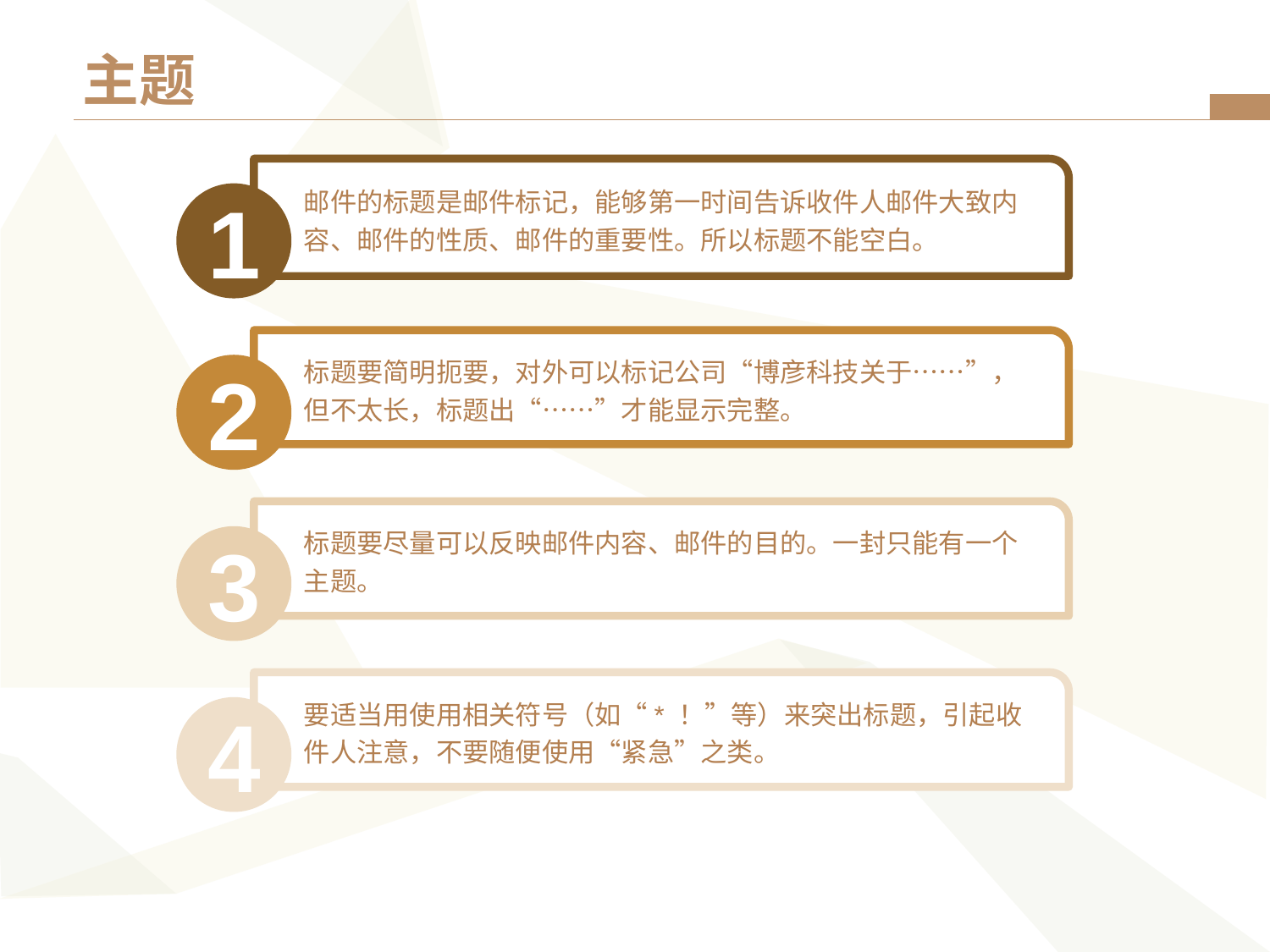

# 主题
邮件的标题是邮件标记，能够第一时间告诉收件人邮件大致内容、邮件的性质、邮件的重要性。所以标题不能空白。
1
标题要简明扼要，对外可以标记公司“博彦科技关于……”，但不太长，标题出“……”才能显示完整。
2
标题要尽量可以反映邮件内容、邮件的目的。一封只能有一个主题。
3
要适当用使用相关符号（如“* ！”等）来突出标题，引起收件人注意，不要随便使用“紧急”之类。
4